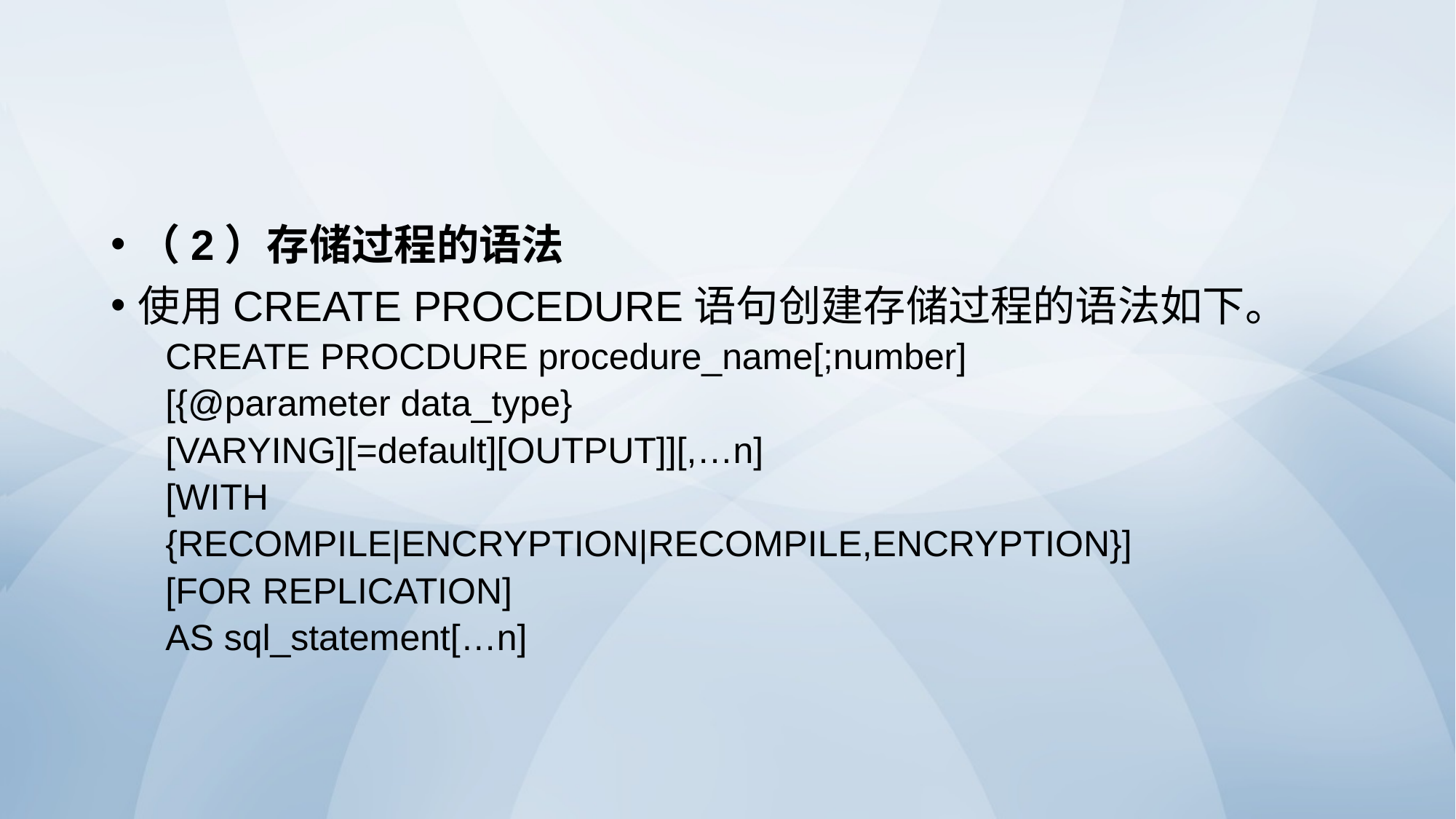

#
（2）存储过程的语法
使用CREATE PROCEDURE语句创建存储过程的语法如下。
CREATE PROCDURE procedure_name[;number]
[{@parameter data_type}
[VARYING][=default][OUTPUT]][,…n]
[WITH
{RECOMPILE|ENCRYPTION|RECOMPILE,ENCRYPTION}]
[FOR REPLICATION]
AS sql_statement[…n]